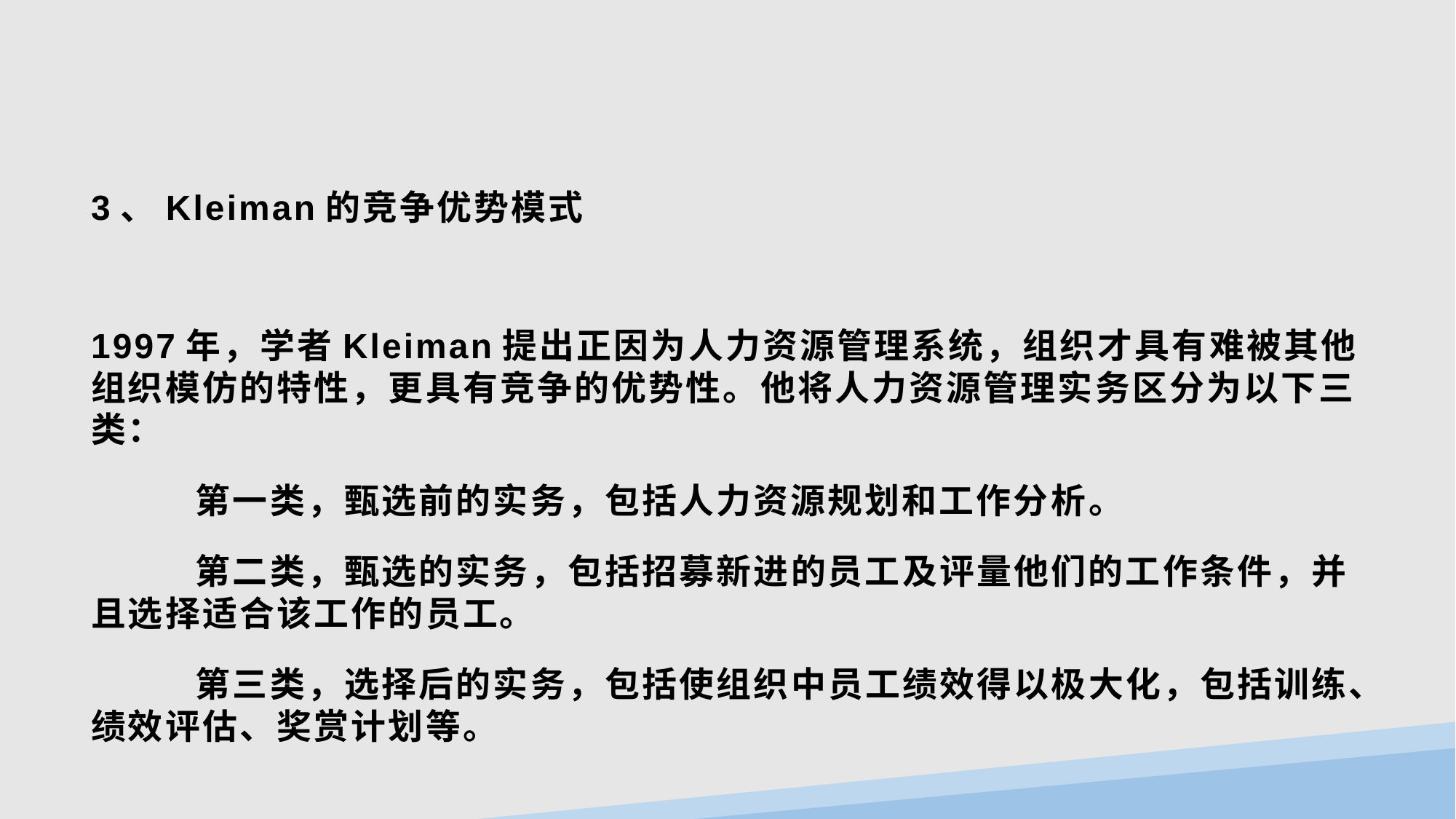

#

3、Kleiman的竞争优势模式

1997年，学者Kleiman提出正因为人力资源管理系统，组织才具有难被其他组织模仿的特性，更具有竞争的优势性。他将人力资源管理实务区分为以下三类：
	第一类，甄选前的实务，包括人力资源规划和工作分析。
	第二类，甄选的实务，包括招募新进的员工及评量他们的工作条件，并且选择适合该工作的员工。
	第三类，选择后的实务，包括使组织中员工绩效得以极大化，包括训练、绩效评估、奖赏计划等。